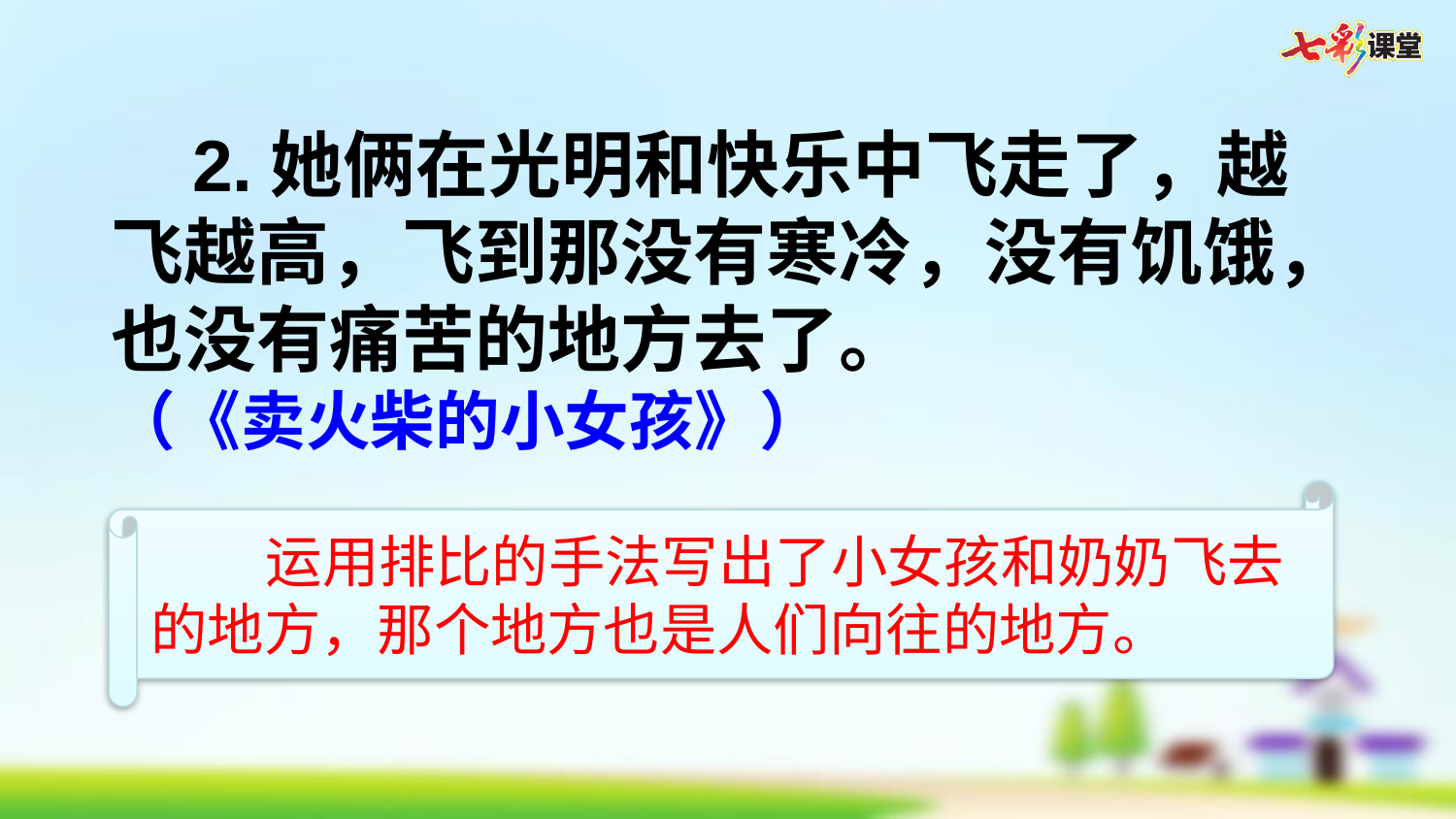

2.她俩在光明和快乐中飞走了，越飞越高，飞到那没有寒冷，没有饥饿，也没有痛苦的地方去了。
（《卖火柴的小女孩》）
        运用排比的手法写出了小女孩和奶奶飞去的地方，那个地方也是人们向往的地方。